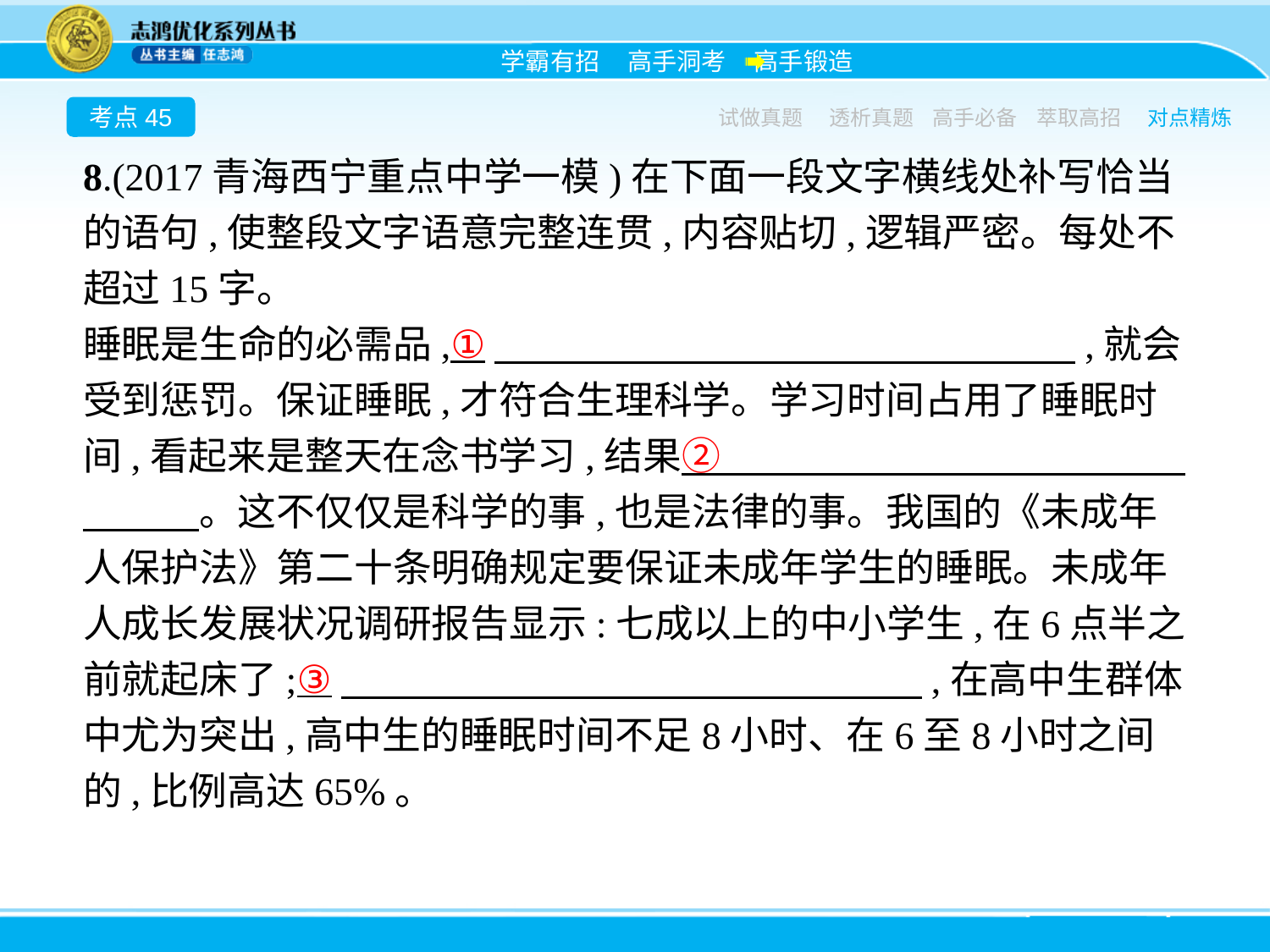

考点45
试做真题
透析真题
高手必备
萃取高招
对点精炼
8.(2017青海西宁重点中学一模)在下面一段文字横线处补写恰当的语句,使整段文字语意完整连贯,内容贴切,逻辑严密。每处不超过15字。
睡眠是生命的必需品,①　　　　　　　　　　　　　　　,就会受到惩罚。保证睡眠,才符合生理科学。学习时间占用了睡眠时间,看起来是整天在念书学习,结果②　　　　　　　　　　　　　　　。这不仅仅是科学的事,也是法律的事。我国的《未成年人保护法》第二十条明确规定要保证未成年学生的睡眠。未成年人成长发展状况调研报告显示:七成以上的中小学生,在6点半之前就起床了;③　　　　　　　　　　　　　　　,在高中生群体中尤为突出,高中生的睡眠时间不足8小时、在6至8小时之间的,比例高达65%。